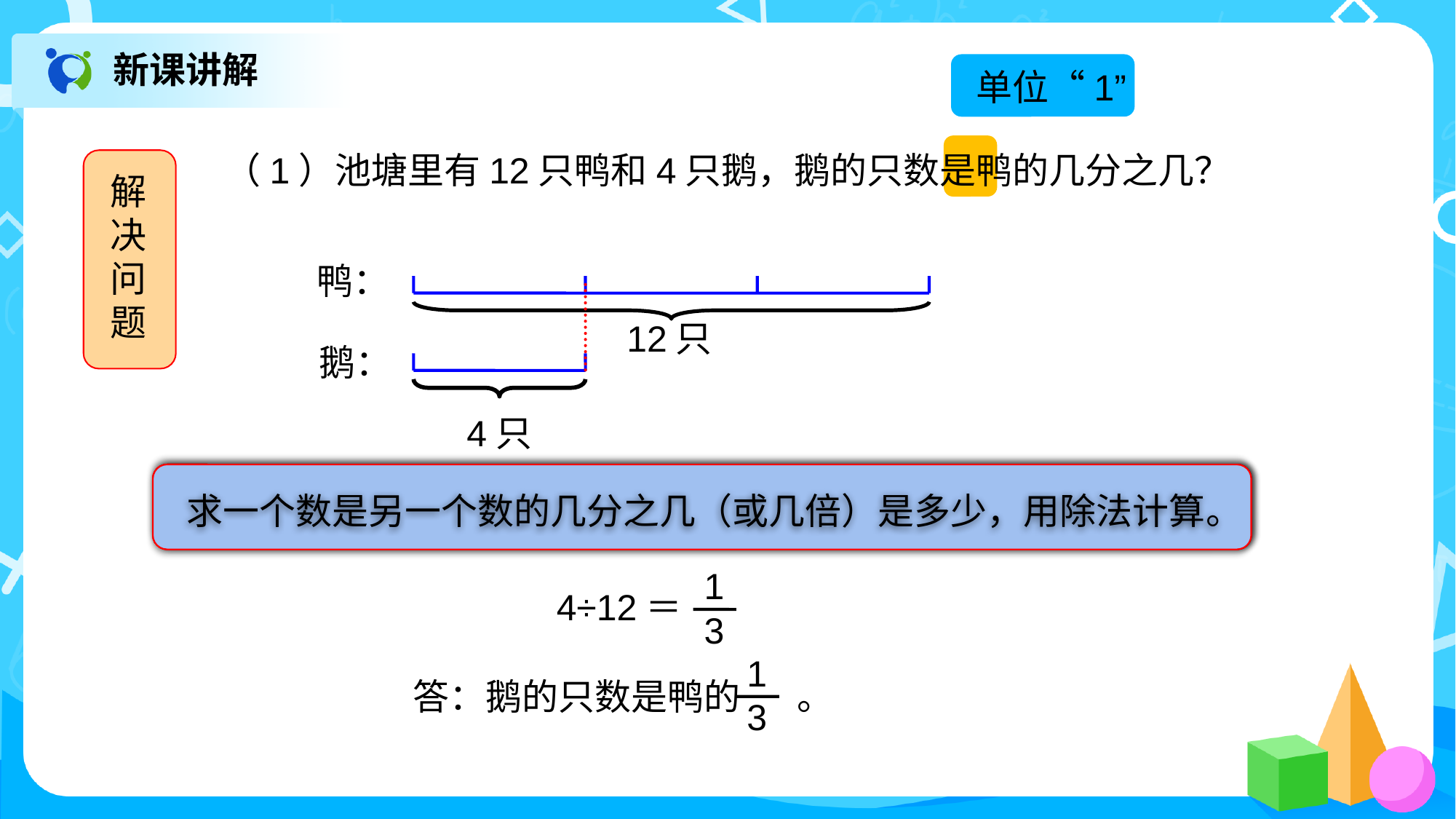

新课讲解

单位“1”

（1）池塘里有12只鸭和4只鹅，鹅的只数是鸭的几分之几？

解决问题
鸭：

12只
鹅：

4只

求一个数是另一个数的几分之几（或几倍）是多少，用除法计算。
1
3

4÷12＝
1
3

答：鹅的只数是鸭的       。